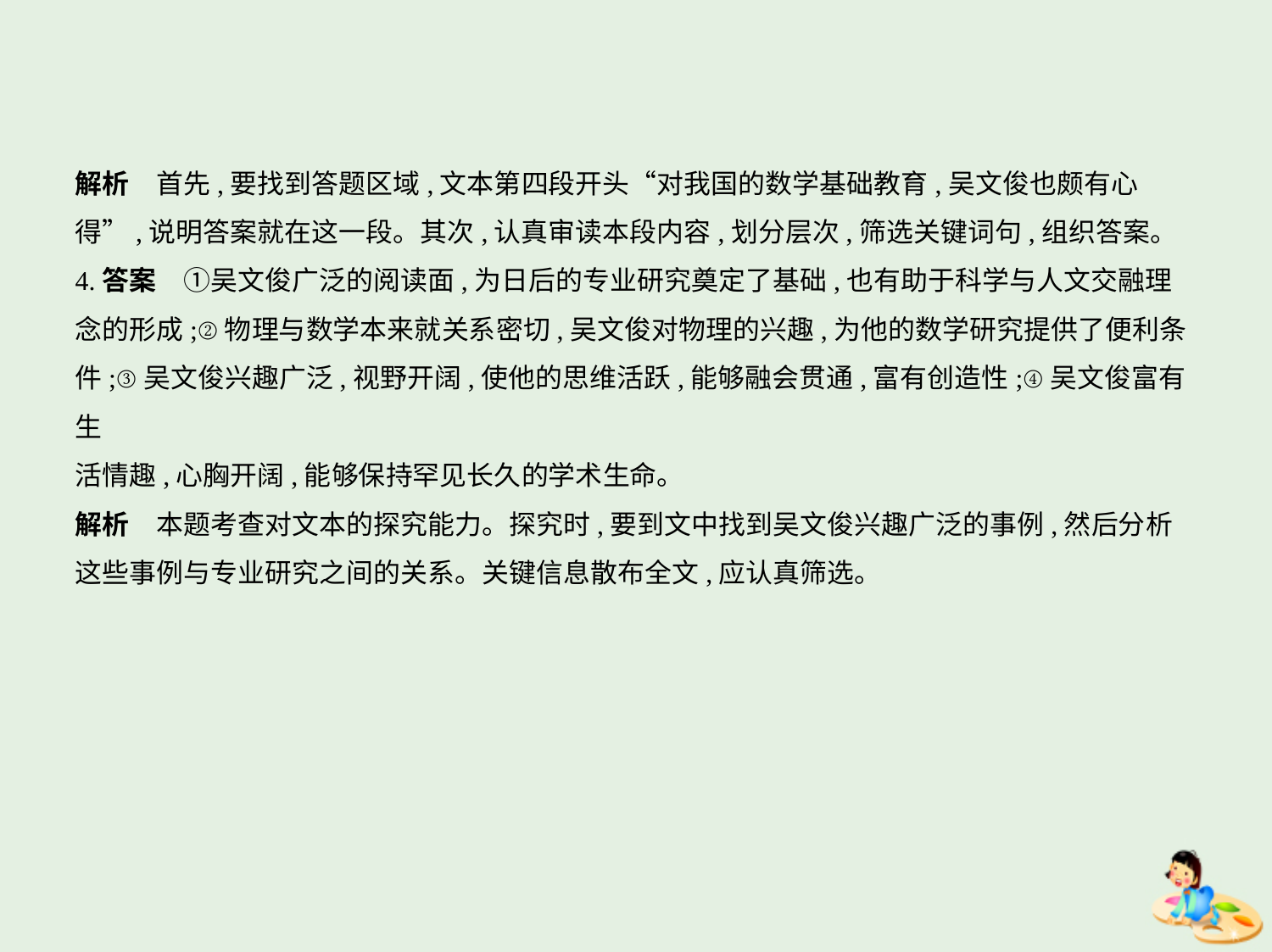

解析　首先,要找到答题区域,文本第四段开头“对我国的数学基础教育,吴文俊也颇有心
得”,说明答案就在这一段。其次,认真审读本段内容,划分层次,筛选关键词句,组织答案。
4.答案　①吴文俊广泛的阅读面,为日后的专业研究奠定了基础,也有助于科学与人文交融理
念的形成;②物理与数学本来就关系密切,吴文俊对物理的兴趣,为他的数学研究提供了便利条
件;③吴文俊兴趣广泛,视野开阔,使他的思维活跃,能够融会贯通,富有创造性;④吴文俊富有生
活情趣,心胸开阔,能够保持罕见长久的学术生命。
解析　本题考查对文本的探究能力。探究时,要到文中找到吴文俊兴趣广泛的事例,然后分析
这些事例与专业研究之间的关系。关键信息散布全文,应认真筛选。